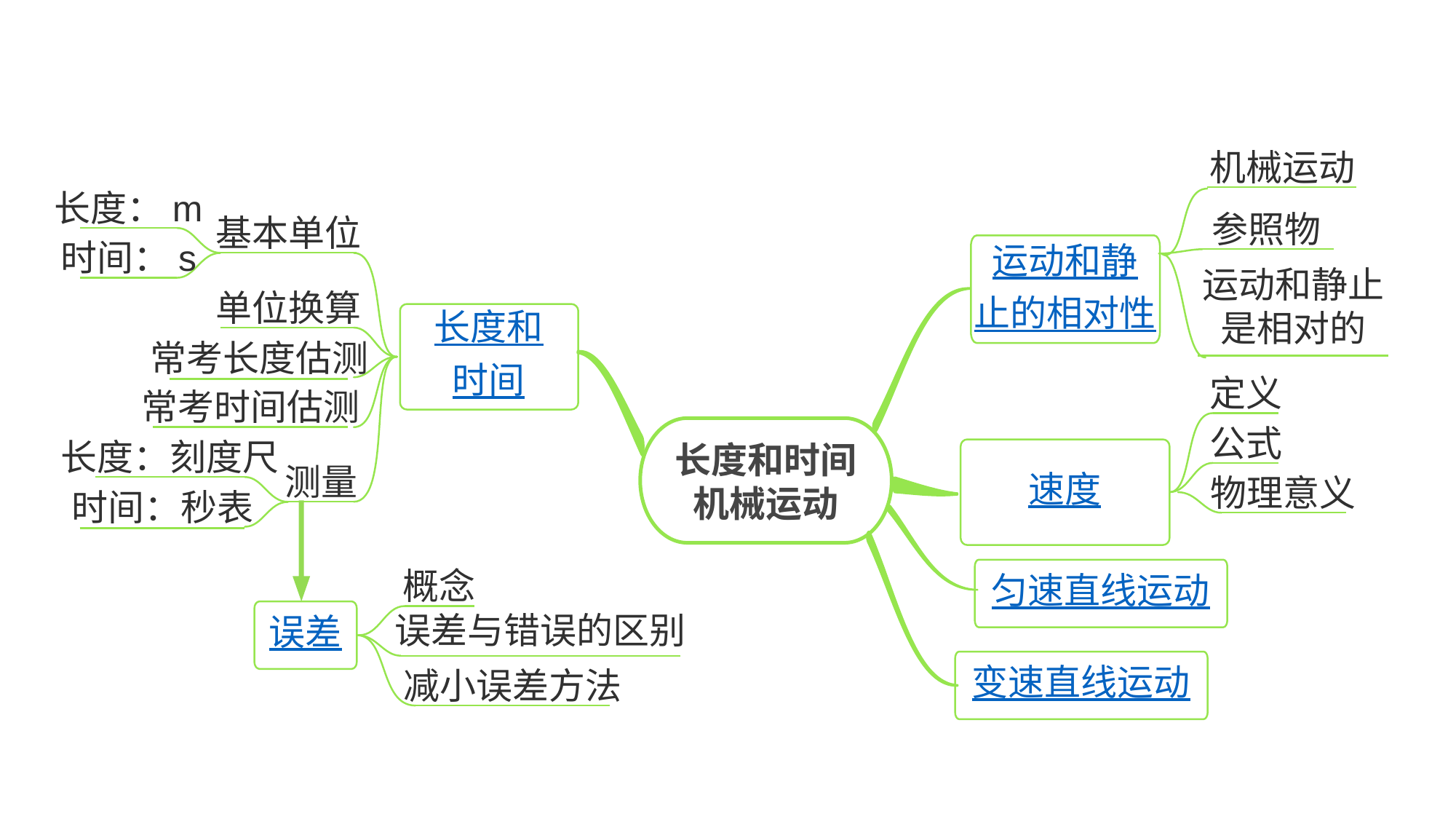

机械运动

长度：m

参照物

基本单位

运动和静
止的相对性

时间：s

运动和静止
是相对的

单位换算

长度和时间

常考长度估测

定义

常考时间估测

长度和时间
机械运动
公式

测量
长度：刻度尺

速度

物理意义

时间：秒表

误差

匀速直线运动
概念

变速直线运动
误差与错误的区别

减小误差方法